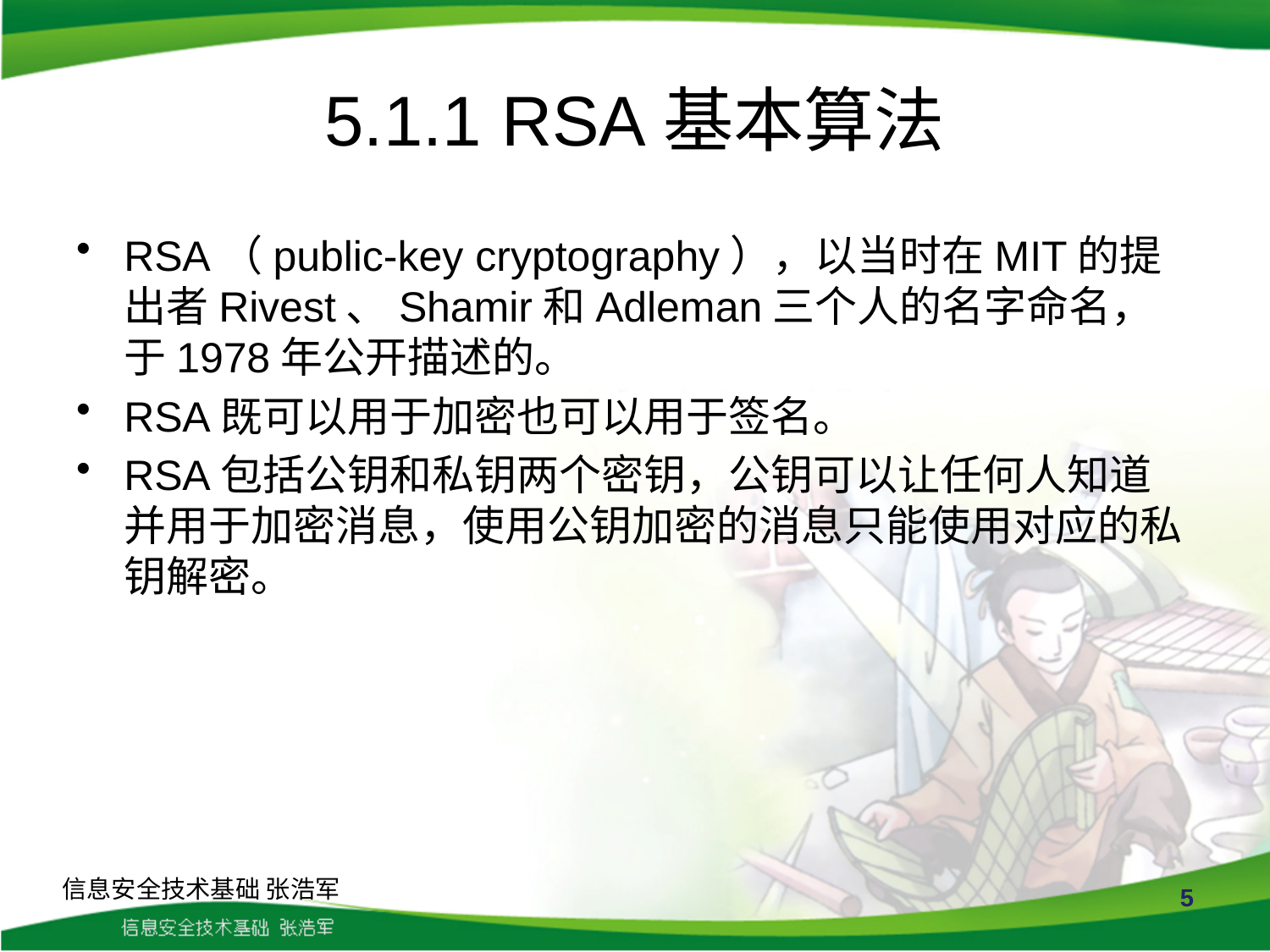

# 5.1.1 RSA基本算法
RSA（public-key cryptography），以当时在MIT的提出者Rivest、Shamir和Adleman三个人的名字命名，于1978年公开描述的。
RSA既可以用于加密也可以用于签名。
RSA包括公钥和私钥两个密钥，公钥可以让任何人知道并用于加密消息，使用公钥加密的消息只能使用对应的私钥解密。
信息安全技术基础 张浩军
5